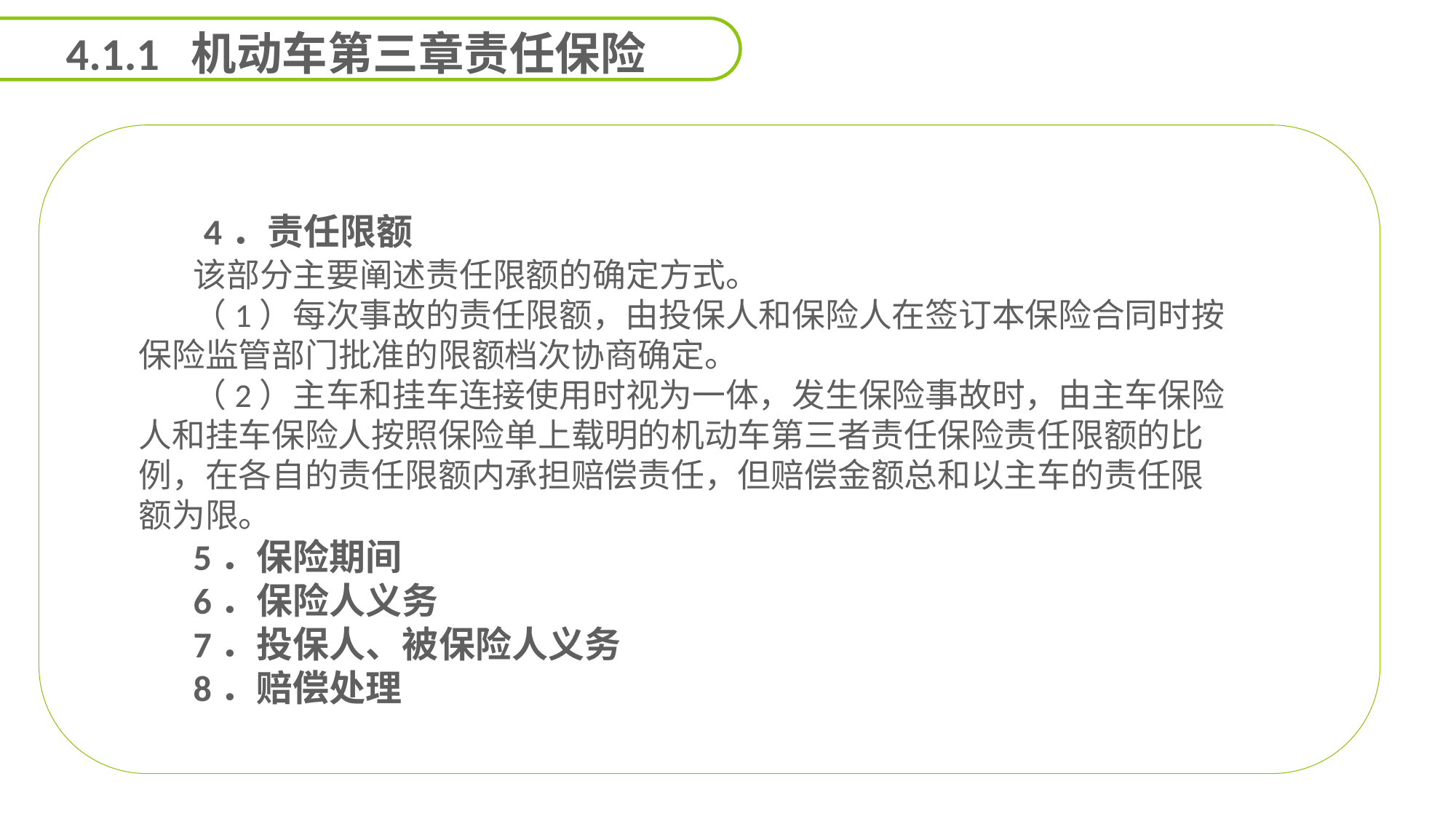

4.1.1  机动车第三章责任保险

 4．责任限额
该部分主要阐述责任限额的确定方式。
（1）每次事故的责任限额，由投保人和保险人在签订本保险合同时按保险监管部门批准的限额档次协商确定。
（2）主车和挂车连接使用时视为一体，发生保险事故时，由主车保险人和挂车保险人按照保险单上载明的机动车第三者责任保险责任限额的比例，在各自的责任限额内承担赔偿责任，但赔偿金额总和以主车的责任限额为限。
5．保险期间
6．保险人义务
7．投保人、被保险人义务
8．赔偿处理

能力
目标
延迟符